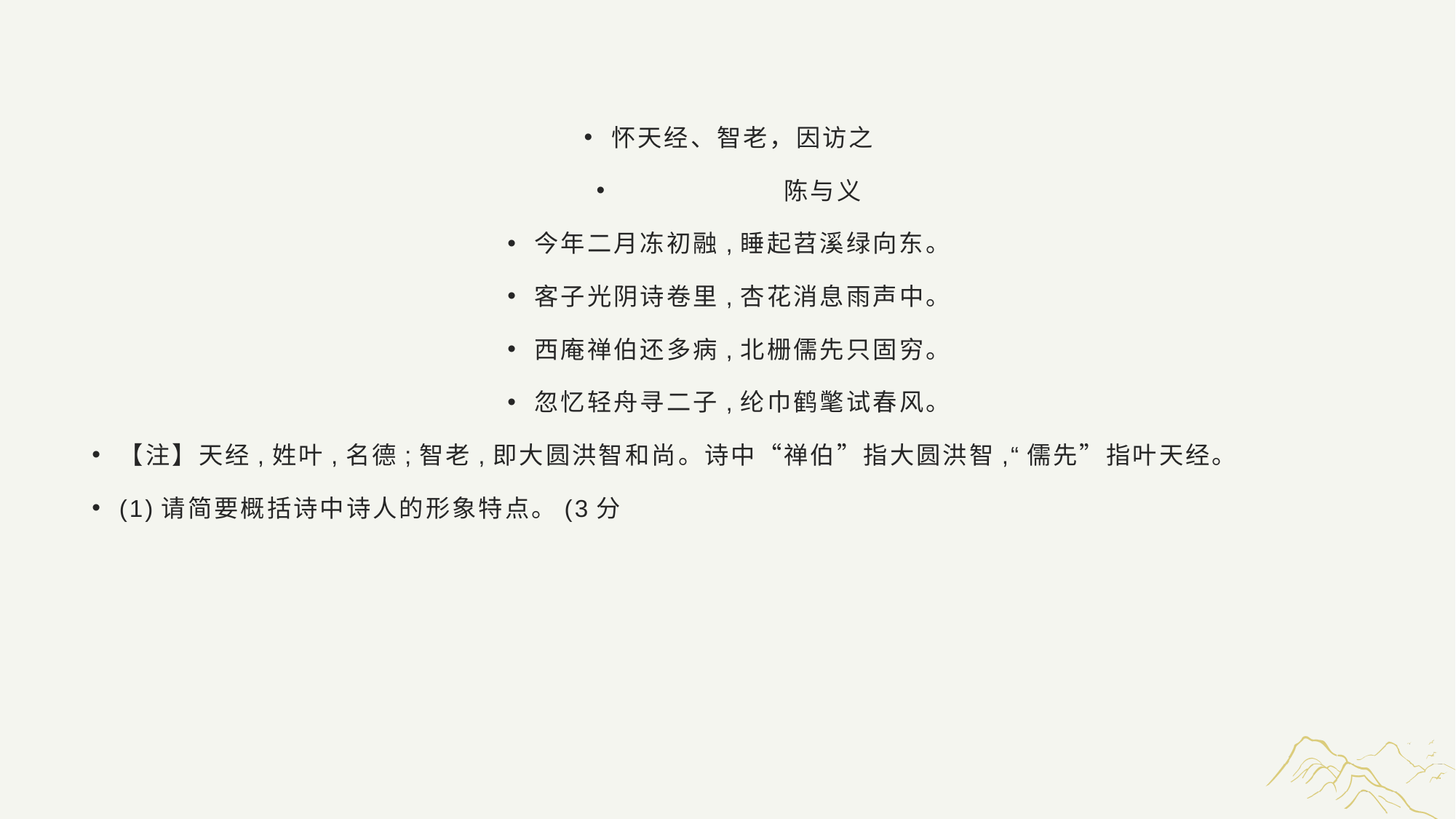

#
怀天经、智老，因访之
                    陈与义
今年二月冻初融,睡起苕溪绿向东。
客子光阴诗卷里,杏花消息雨声中。
西庵禅伯还多病,北栅儒先只固穷。
忽忆轻舟寻二子,纶巾鹤氅试春风。
【注】天经,姓叶,名德;智老,即大圆洪智和尚。诗中“禅伯”指大圆洪智,“儒先”指叶天经。
(1)请简要概括诗中诗人的形象特点。(3分